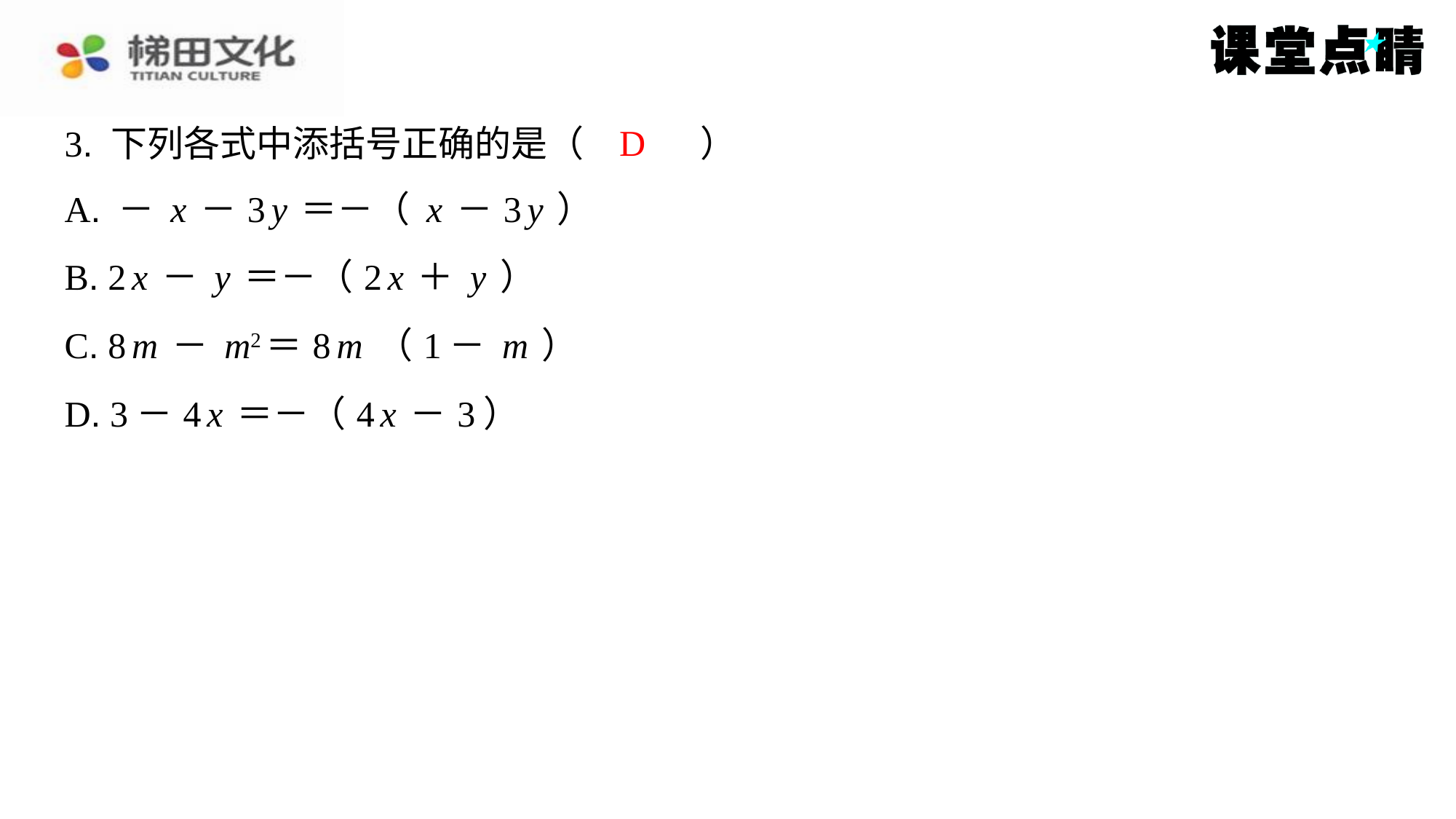

D
3. 下列各式中添括号正确的是（　D　）
| A. －x－3y＝－（x－3y） |
| --- |
| B. 2x－y＝－（2x＋y） |
| C. 8m－m2＝8m（1－m） |
| D. 3－4x＝－（4x－3） |